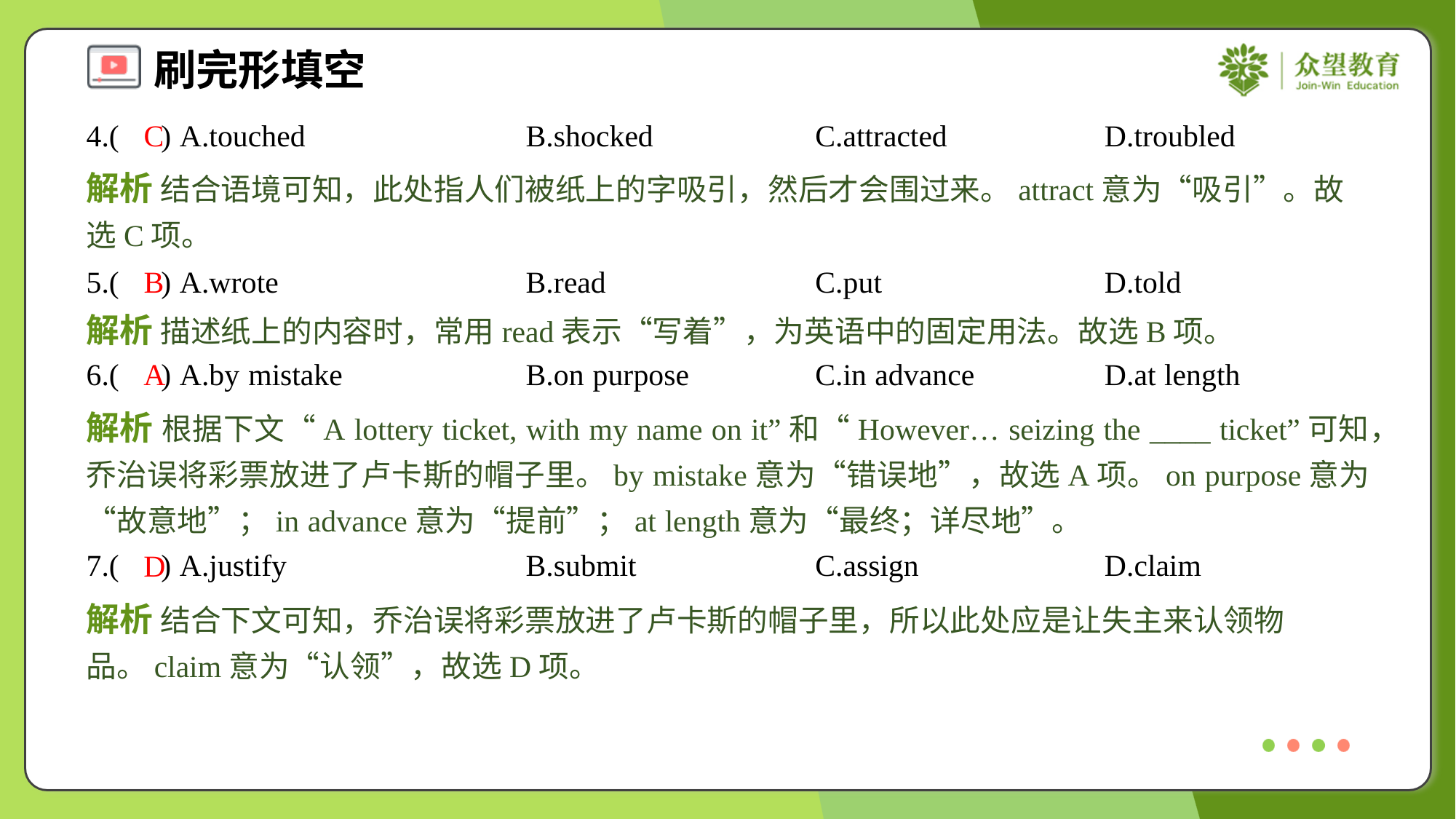

4.(     ) A.touched	B.shocked	C.attracted	D.troubled
C
解析 结合语境可知，此处指人们被纸上的字吸引，然后才会围过来。attract意为“吸引”。故选C项。
5.(     ) A.wrote	B.read	C.put	D.told
B
解析 描述纸上的内容时，常用read表示“写着”，为英语中的固定用法。故选B项。
6.(     ) A.by mistake	B.on purpose	C.in advance	D.at length
A
解析 根据下文“A lottery ticket, with my name on it”和“However… seizing the ____ ticket”可知，乔治误将彩票放进了卢卡斯的帽子里。by mistake意为“错误地”，故选A项。on purpose意为“故意地”；in advance意为“提前”；at length意为“最终；详尽地”。
7.(     ) A.justify	B.submit	C.assign	D.claim
D
解析 结合下文可知，乔治误将彩票放进了卢卡斯的帽子里，所以此处应是让失主来认领物品。claim意为“认领”，故选D项。